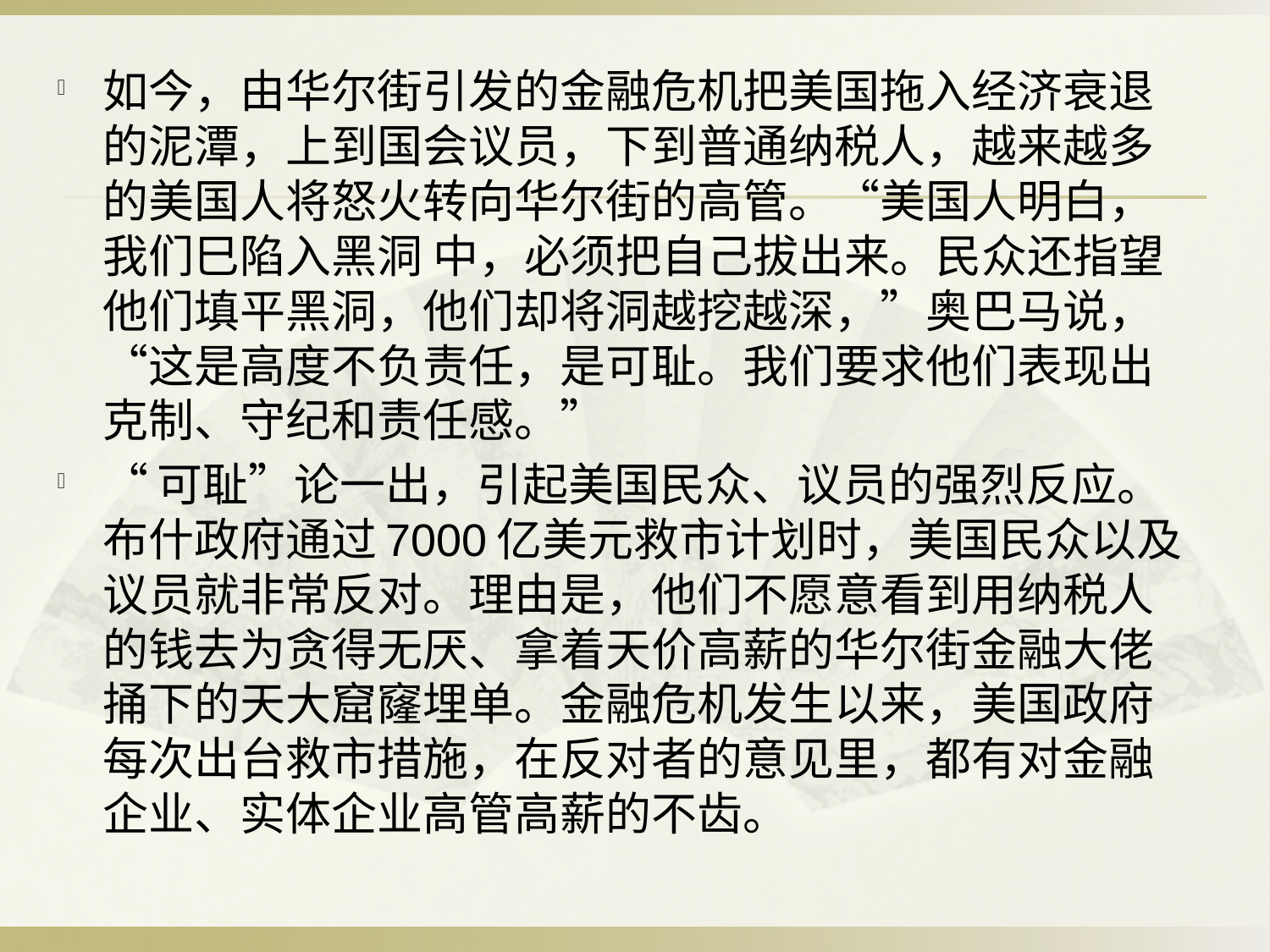

如今，由华尔街引发的金融危机把美国拖入经济衰退的泥潭，上到国会议员，下到普通纳税人，越来越多的美国人将怒火转向华尔街的高管。“美国人明白，我们巳陷入黑洞 中，必须把自己拔出来。民众还指望他们填平黑洞，他们却将洞越挖越深，”奥巴马说，“这是高度不负责任，是可耻。我们要求他们表现出克制、守纪和责任感。”
“可耻”论一出，引起美国民众、议员的强烈反应。布什政府通过7000亿美元救市计划时，美国民众以及议员就非常反对。理由是，他们不愿意看到用纳税人的钱去为贪得无厌、拿着天价高薪的华尔街金融大佬捅下的天大窟窿埋单。金融危机发生以来，美国政府 每次出台救市措施，在反对者的意见里，都有对金融企业、实体企业高管高薪的不齿。